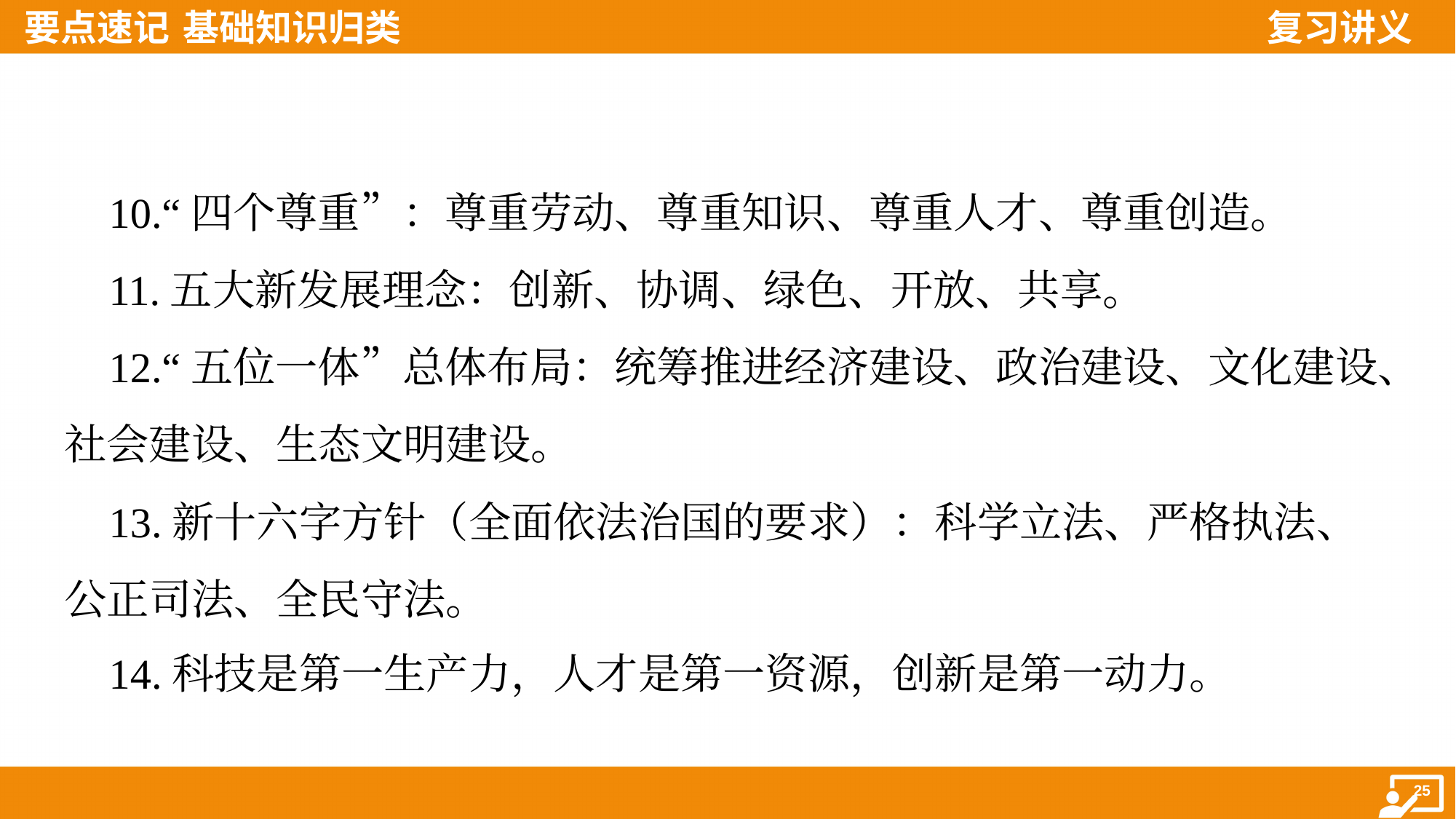

10.“四个尊重”：尊重劳动、尊重知识、尊重人才、尊重创造。
    11.五大新发展理念：创新、协调、绿色、开放、共享。
    12.“五位一体”总体布局：统筹推进经济建设、政治建设、文化建设、
社会建设、生态文明建设。
    13.新十六字方针（全面依法治国的要求）：科学立法、严格执法、
公正司法、全民守法。
    14.科技是第一生产力，人才是第一资源，创新是第一动力。